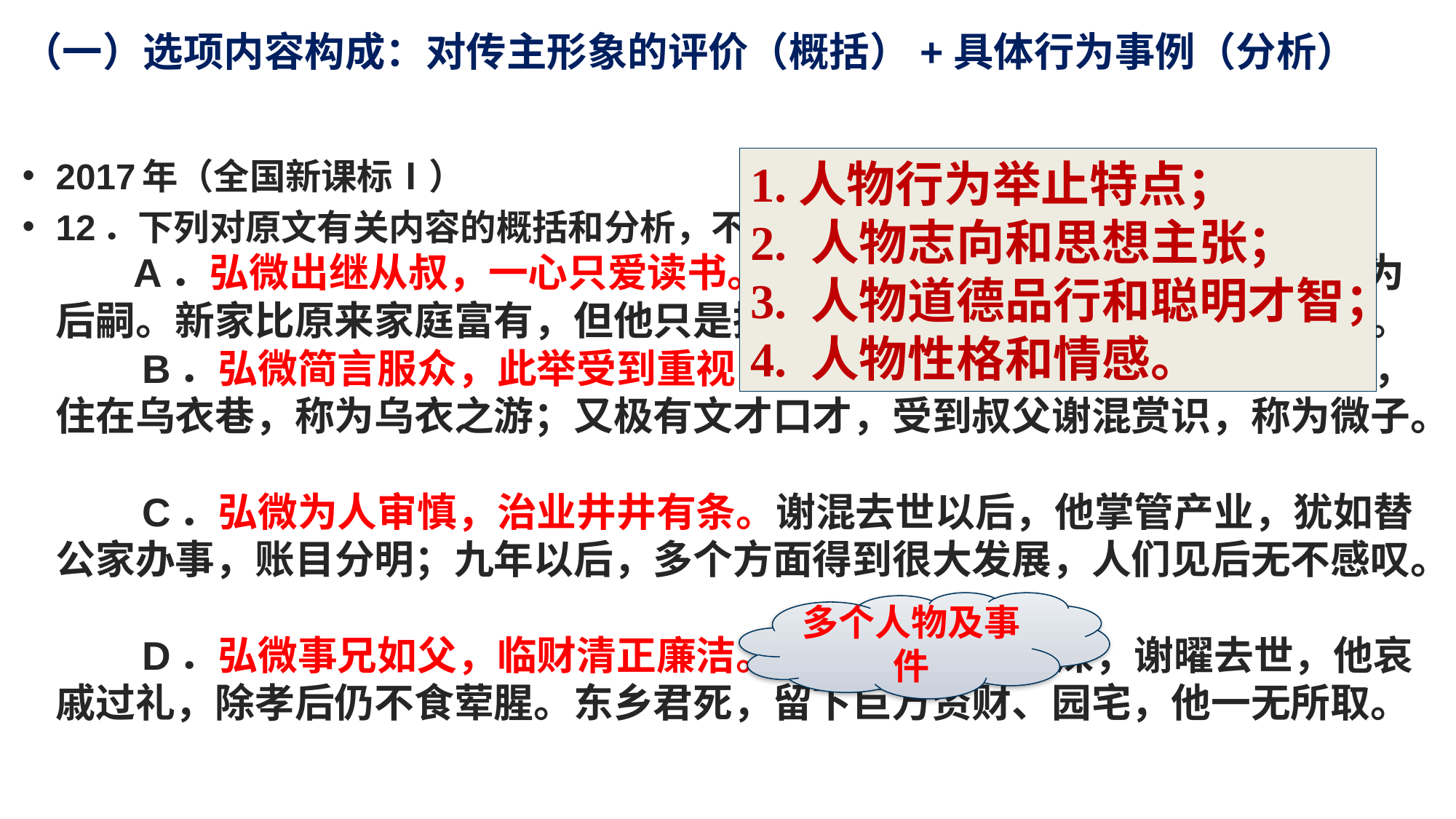

（一）选项内容构成：对传主形象的评价（概括）+具体行为事例（分析）
1.人物行为举止特点；
2. 人物志向和思想主张；
3. 人物道德品行和聪明才智；
4. 人物性格和情感。
2017年（全国新课标Ⅰ）
12．下列对原文有关内容的概括和分析，不正确的一项是（3分）
　　A．弘微出继从叔，一心只爱读书。他是陈郡阳夏人，从叔谢峻将他作为后嗣。新家比原来家庭富有，但他只是接受数千卷书籍，其余财物全不留意。
　　B．弘微简言服众，此举受到重视，他参与集会，常与子弟们诗文唱和，住在乌衣巷，称为乌衣之游；又极有文才口才，受到叔父谢混赏识，称为微子。
　　C．弘微为人审慎，治业井井有条。谢混去世以后，他掌管产业，犹如替公家办事，账目分明；九年以后，多个方面得到很大发展，人们见后无不感叹。
　　D．弘微事兄如父，临财清正廉洁。他对谢曜感情极深，谢曜去世，他哀戚过礼，除孝后仍不食荤腥。东乡君死，留下巨万资财、园宅，他一无所取。
多个人物及事件